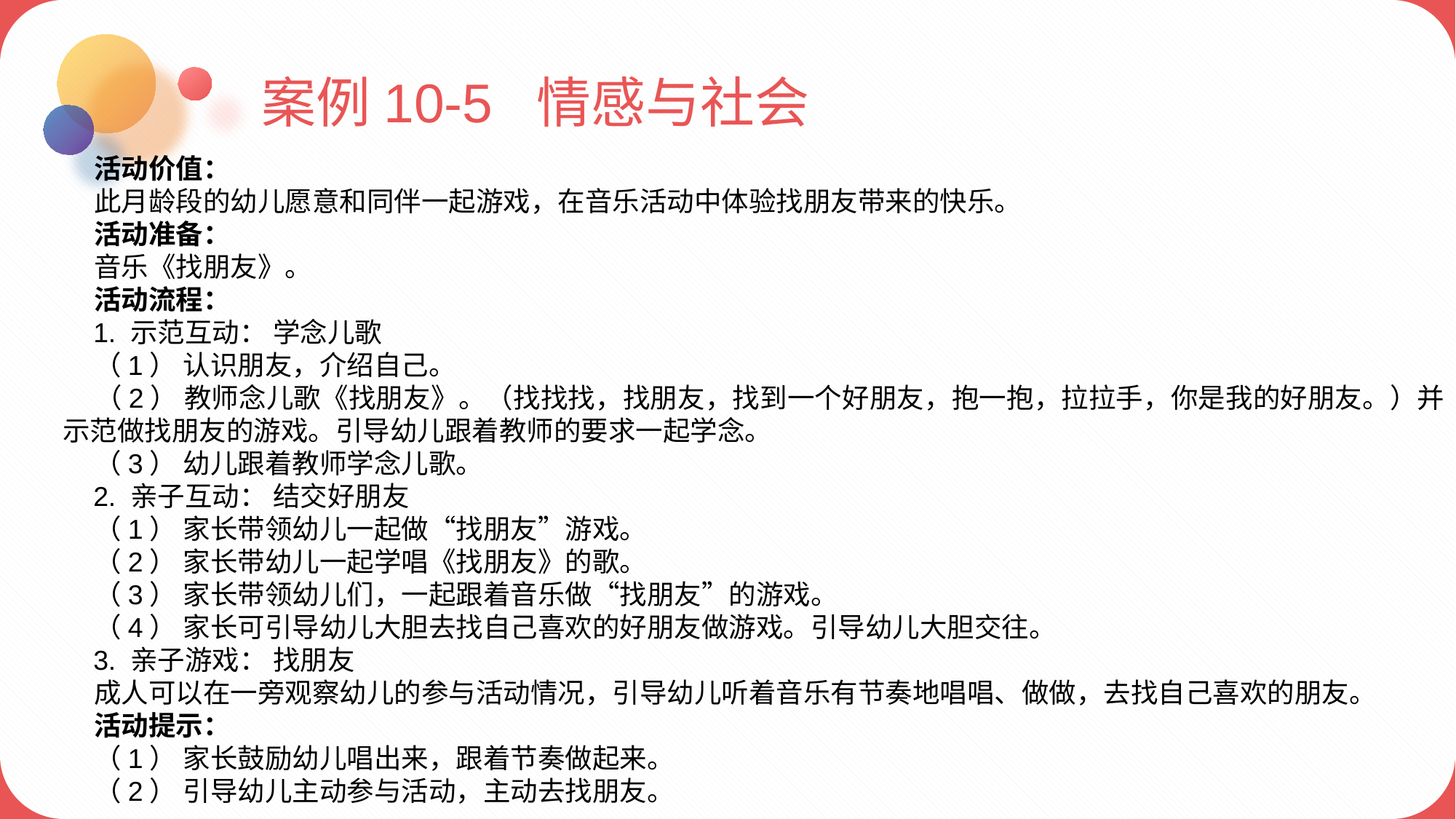

案例10-5  情感与社会
    活动价值：
    此月龄段的幼儿愿意和同伴一起游戏，在音乐活动中体验找朋友带来的快乐。
    活动准备：
    音乐《找朋友》。
    活动流程：
    1. 示范互动： 学念儿歌
    （1） 认识朋友，介绍自己。
    （2） 教师念儿歌《找朋友》。（找找找，找朋友，找到一个好朋友，抱一抱，拉拉手，你是我的好朋友。）并示范做找朋友的游戏。引导幼儿跟着教师的要求一起学念。
    （3） 幼儿跟着教师学念儿歌。
    2. 亲子互动： 结交好朋友
    （1） 家长带领幼儿一起做“找朋友”游戏。
    （2） 家长带幼儿一起学唱《找朋友》的歌。
    （3） 家长带领幼儿们，一起跟着音乐做“找朋友”的游戏。
    （4） 家长可引导幼儿大胆去找自己喜欢的好朋友做游戏。引导幼儿大胆交往。
    3. 亲子游戏： 找朋友
    成人可以在一旁观察幼儿的参与活动情况，引导幼儿听着音乐有节奏地唱唱、做做，去找自己喜欢的朋友。
    活动提示：
    （1） 家长鼓励幼儿唱出来，跟着节奏做起来。
    （2） 引导幼儿主动参与活动，主动去找朋友。